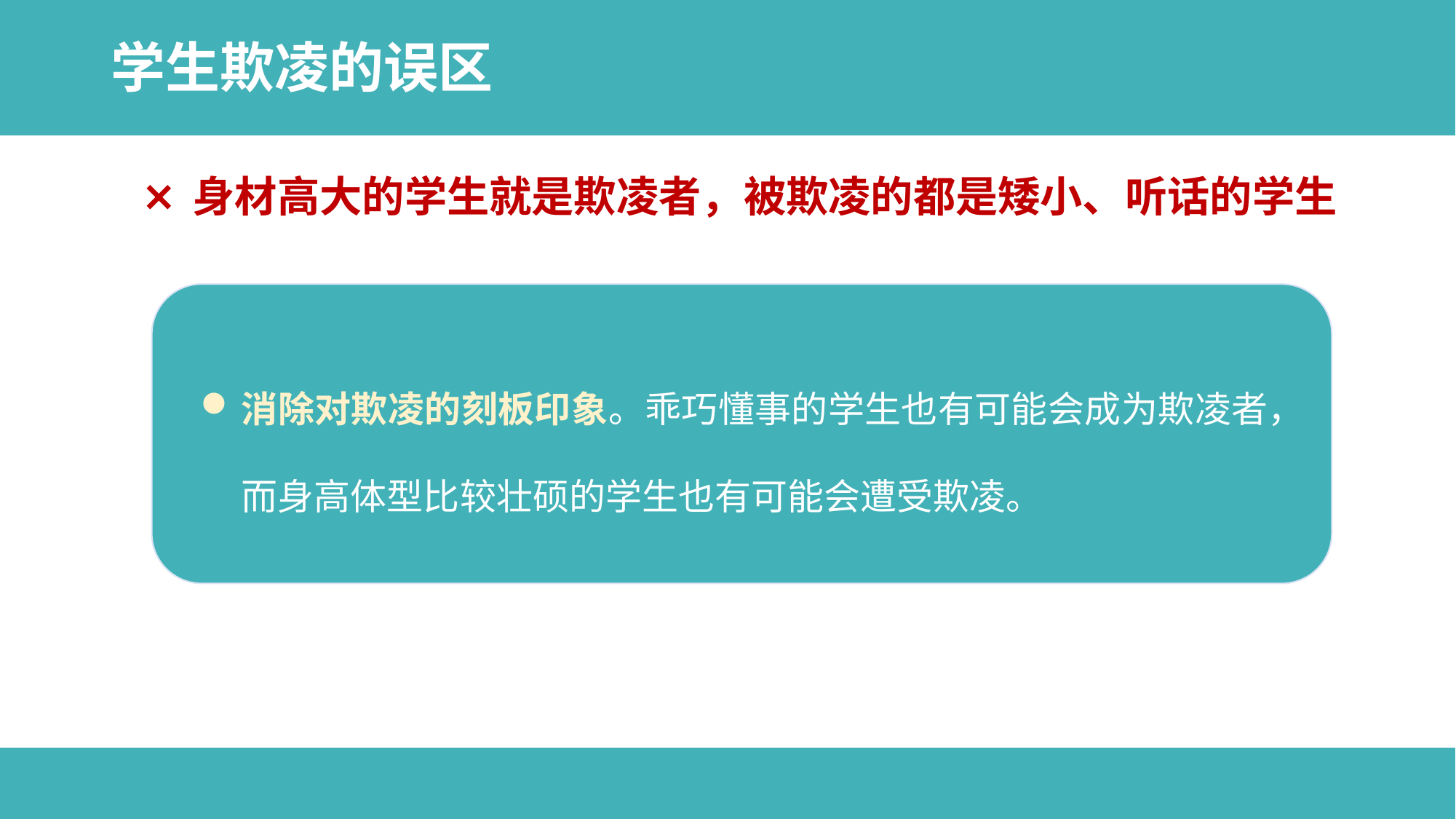

# 学生欺凌的误区
❌ 身材高大的学生就是欺凌者，被欺凌的都是矮小、听话的学生

消除对欺凌的刻板印象。乖巧懂事的学生也有可能会成为欺凌者，而身高体型比较壮硕的学生也有可能会遭受欺凌。